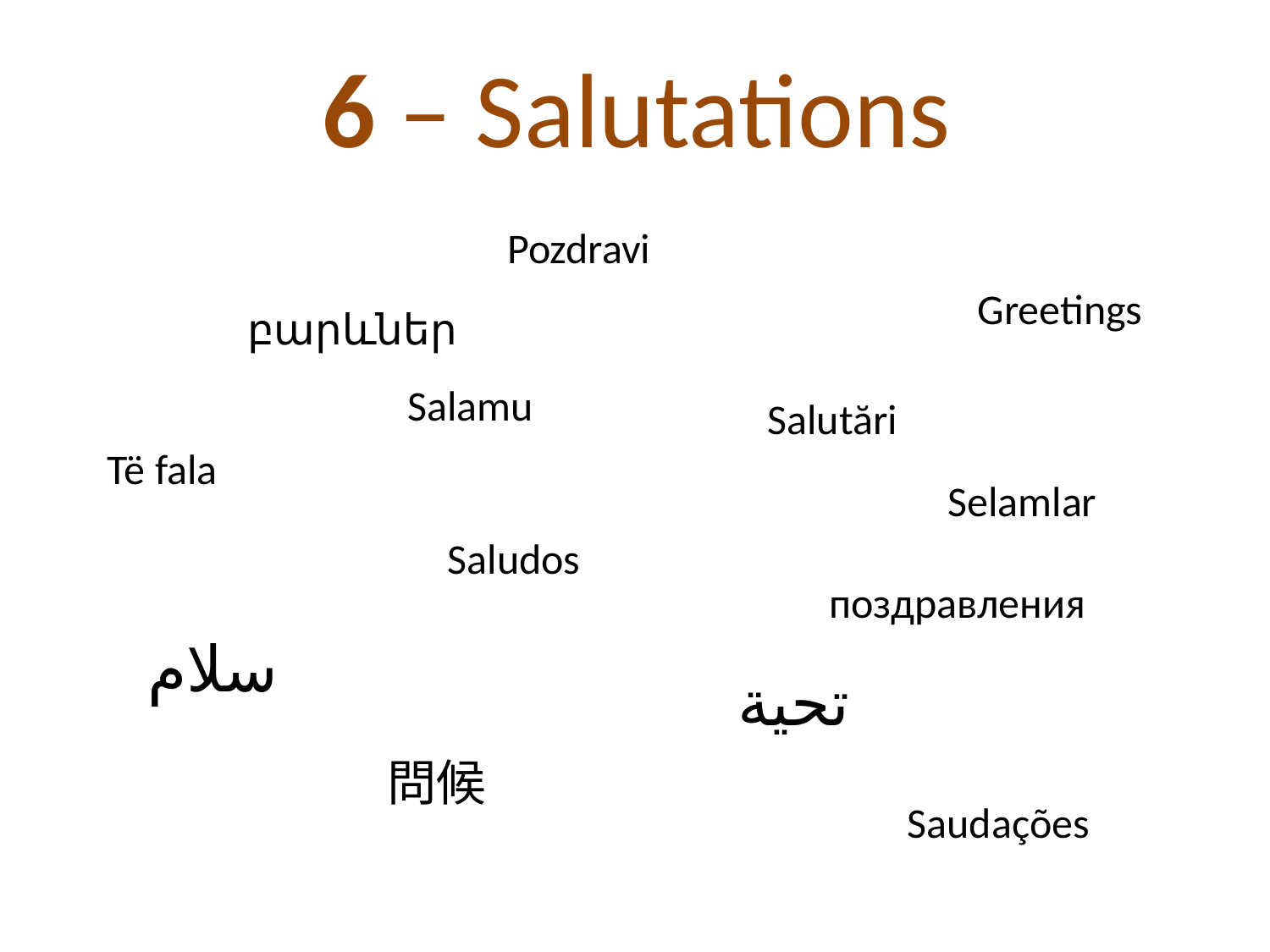

# 6 – Salutations
Pozdravi
Greetings
բարևներ
Salamu
Salutări
Të fala
Selamlar
Saludos
поздравления
سلام
تحية
問候
Saudações